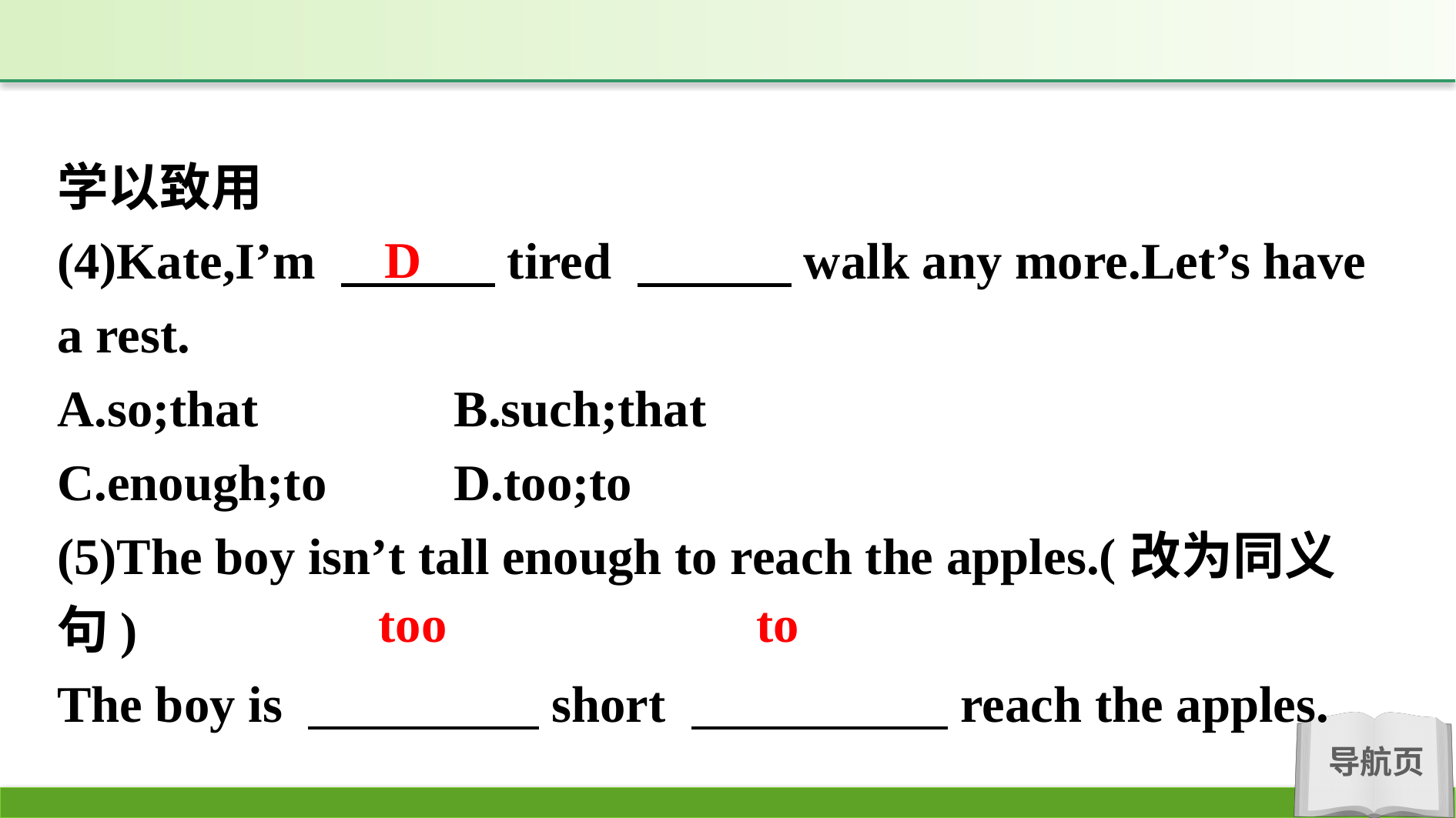

学以致用
(4)Kate,I’m 　　　tired 　　　walk any more.Let’s have a rest.
A.so;that		B.such;that
C.enough;to		D.too;to
(5)The boy isn’t tall enough to reach the apples.(改为同义句)
The boy is 　　　　 short 　　　　　reach the apples.
D
too                        to